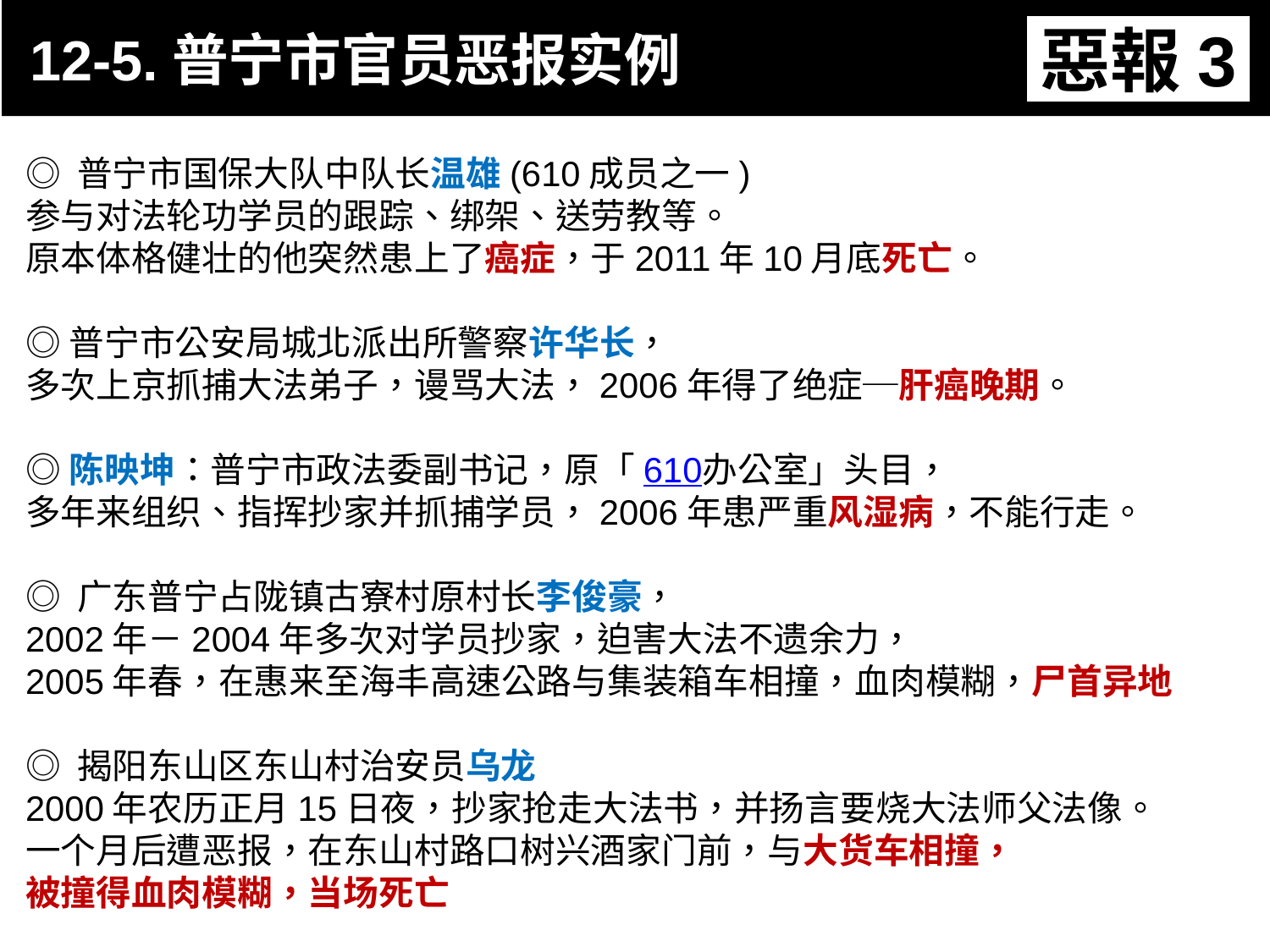

12-5.普宁市官员恶报实例
惡報3
11-3. XX市官員惡報實例
◎ 普宁市国保大队中队长温雄(610成员之一)
参与对法轮功学员的跟踪、绑架、送劳教等。
原本体格健壮的他突然患上了癌症，于2011年10月底死亡。

◎普宁市公安局城北派出所警察许华长，
多次上京抓捕大法弟子，谩骂大法，2006年得了绝症─肝癌晚期。

◎陈映坤：普宁市政法委副书记，原「610办公室」头目，
多年来组织、指挥抄家并抓捕学员，2006年患严重风湿病，不能行走。

◎ 广东普宁占陇镇古寮村原村长李俊豪，
2002年－2004年多次对学员抄家，迫害大法不遗余力，
2005年春，在惠来至海丰高速公路与集装箱车相撞，血肉模糊，尸首异地

◎ 揭阳东山区东山村治安员乌龙
2000年农历正月15日夜，抄家抢走大法书，并扬言要烧大法师父法像。
一个月后遭恶报，在东山村路口树兴酒家门前，与大货车相撞，
被撞得血肉模糊，当场死亡